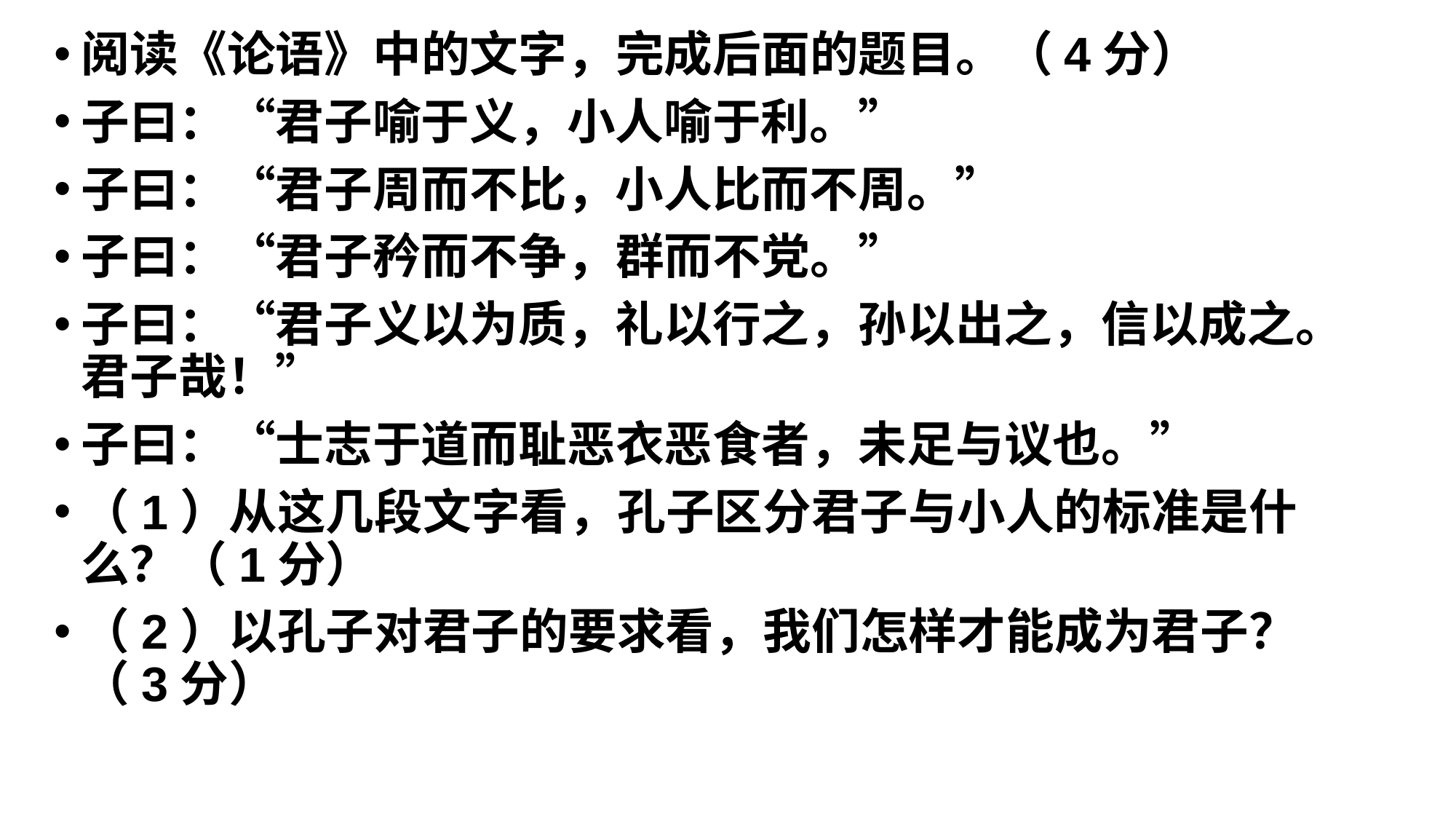

阅读《论语》中的文字，完成后面的题目。（4分）
子曰：“君子喻于义，小人喻于利。”
子曰：“君子周而不比，小人比而不周。”
子曰：“君子矜而不争，群而不党。”
子曰：“君子义以为质，礼以行之，孙以出之，信以成之。君子哉！”
子曰：“士志于道而耻恶衣恶食者，未足与议也。”
（1）从这几段文字看，孔子区分君子与小人的标准是什么？（1分）
（2）以孔子对君子的要求看，我们怎样才能成为君子？（3分）

#